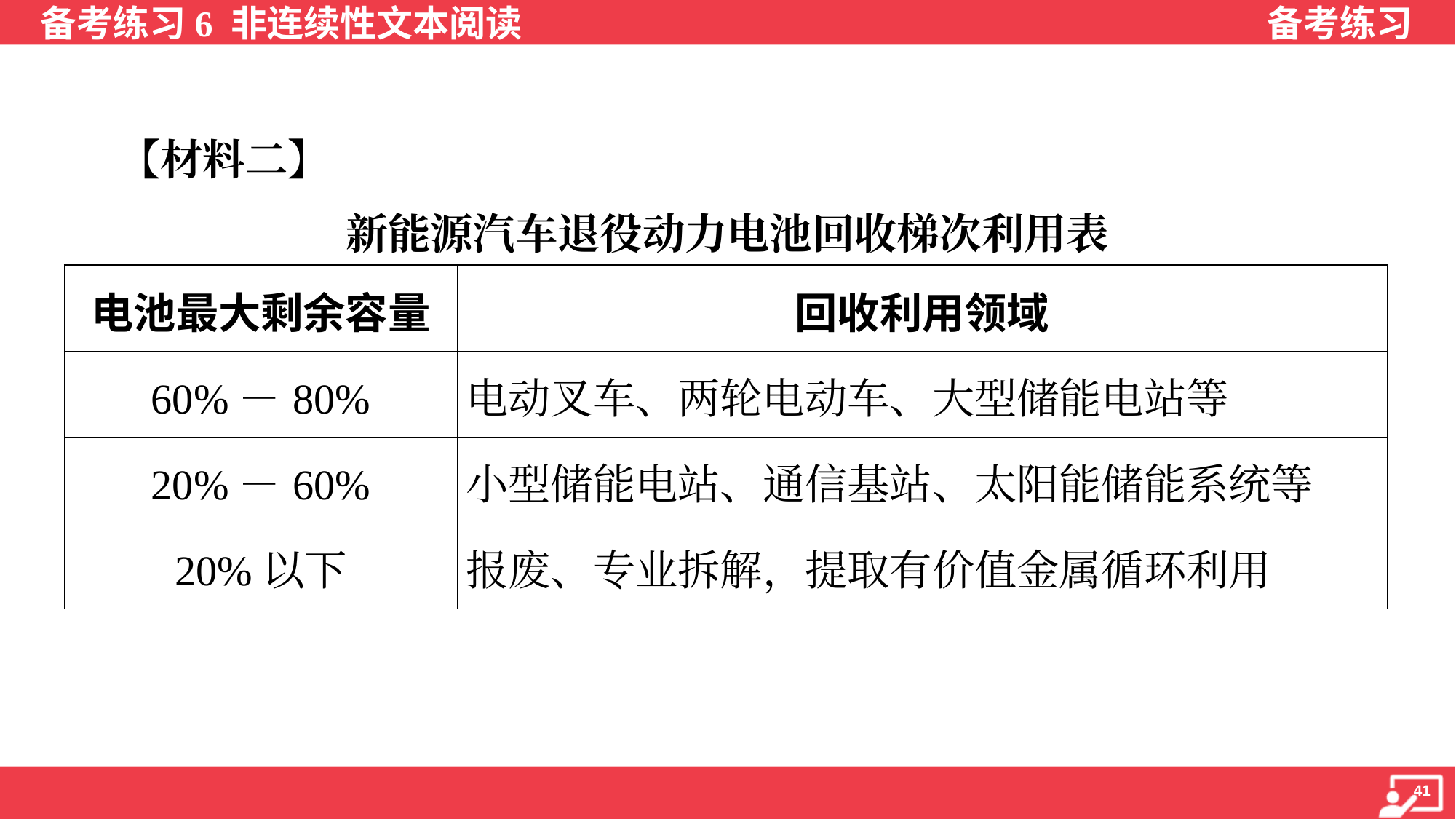

【材料二】
新能源汽车退役动力电池回收梯次利用表
| 电池最大剩余容量 | 回收利用领域 |
| --- | --- |
| 60%－80% | 电动叉车、两轮电动车、大型储能电站等 |
| 20%－60% | 小型储能电站、通信基站、太阳能储能系统等 |
| 20%以下 | 报废、专业拆解，提取有价值金属循环利用 |